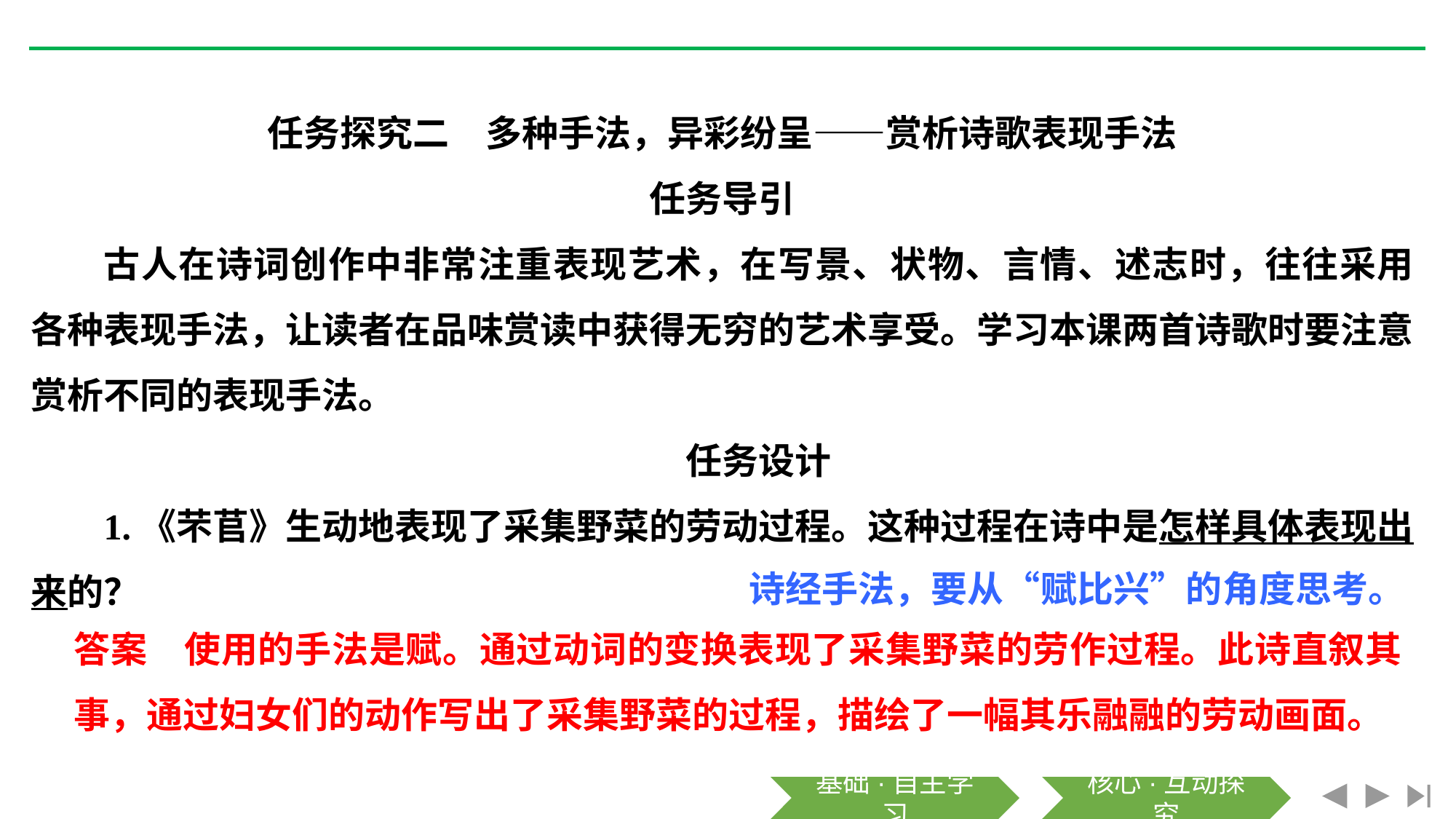

任务探究二　多种手法，异彩纷呈——赏析诗歌表现手法
任务导引
古人在诗词创作中非常注重表现艺术，在写景、状物、言情、述志时，往往采用各种表现手法，让读者在品味赏读中获得无穷的艺术享受。学习本课两首诗歌时要注意赏析不同的表现手法。
任务设计
1.《芣苢》生动地表现了采集野菜的劳动过程。这种过程在诗中是怎样具体表现出来的？
诗经手法，要从“赋比兴”的角度思考。
答案　使用的手法是赋。通过动词的变换表现了采集野菜的劳作过程。此诗直叙其事，通过妇女们的动作写出了采集野菜的过程，描绘了一幅其乐融融的劳动画面。